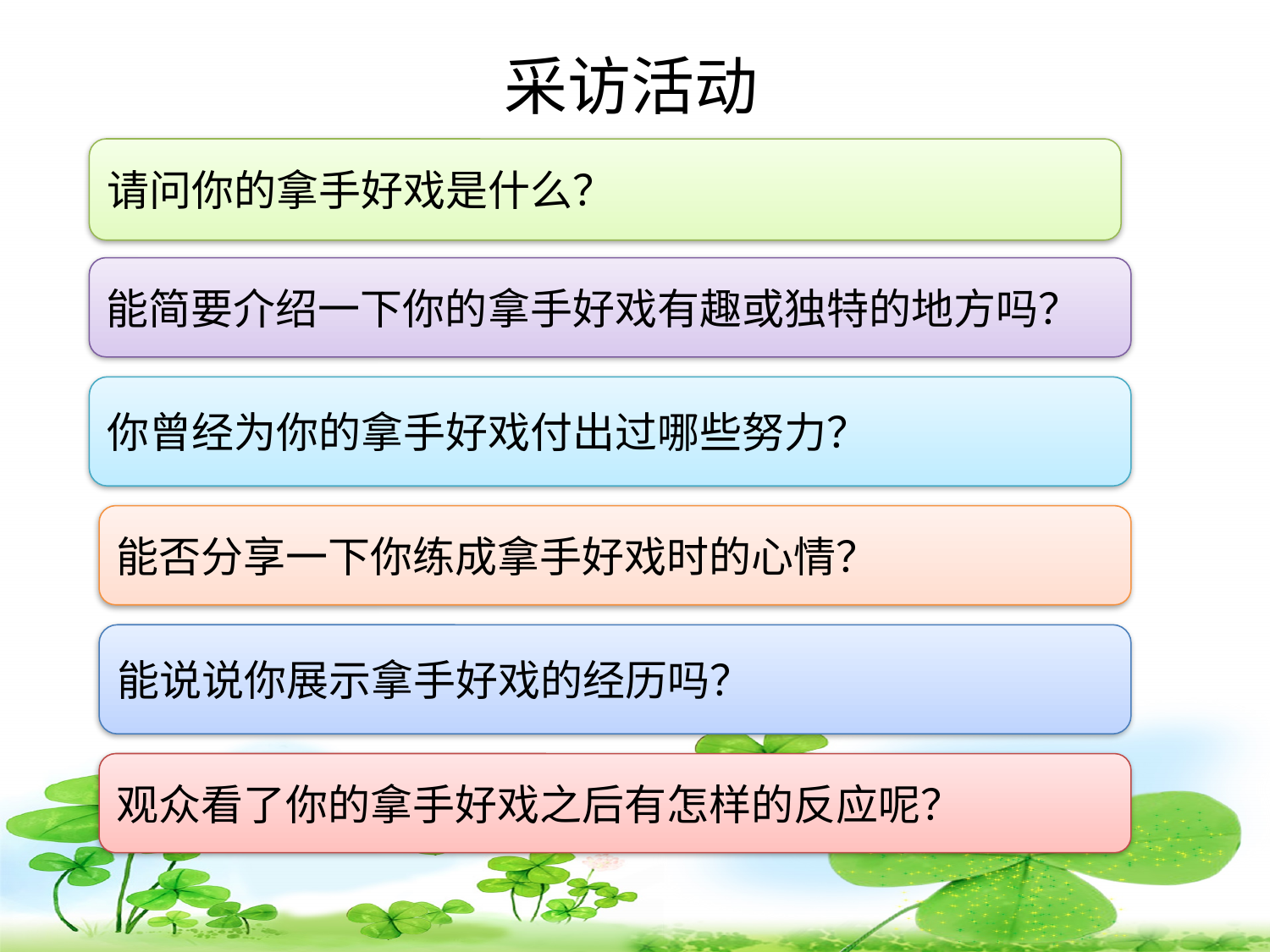

# 采访活动
请问你的拿手好戏是什么？
能简要介绍一下你的拿手好戏有趣或独特的地方吗？
你曾经为你的拿手好戏付出过哪些努力？
能否分享一下你练成拿手好戏时的心情？
能说说你展示拿手好戏的经历吗？
观众看了你的拿手好戏之后有怎样的反应呢？